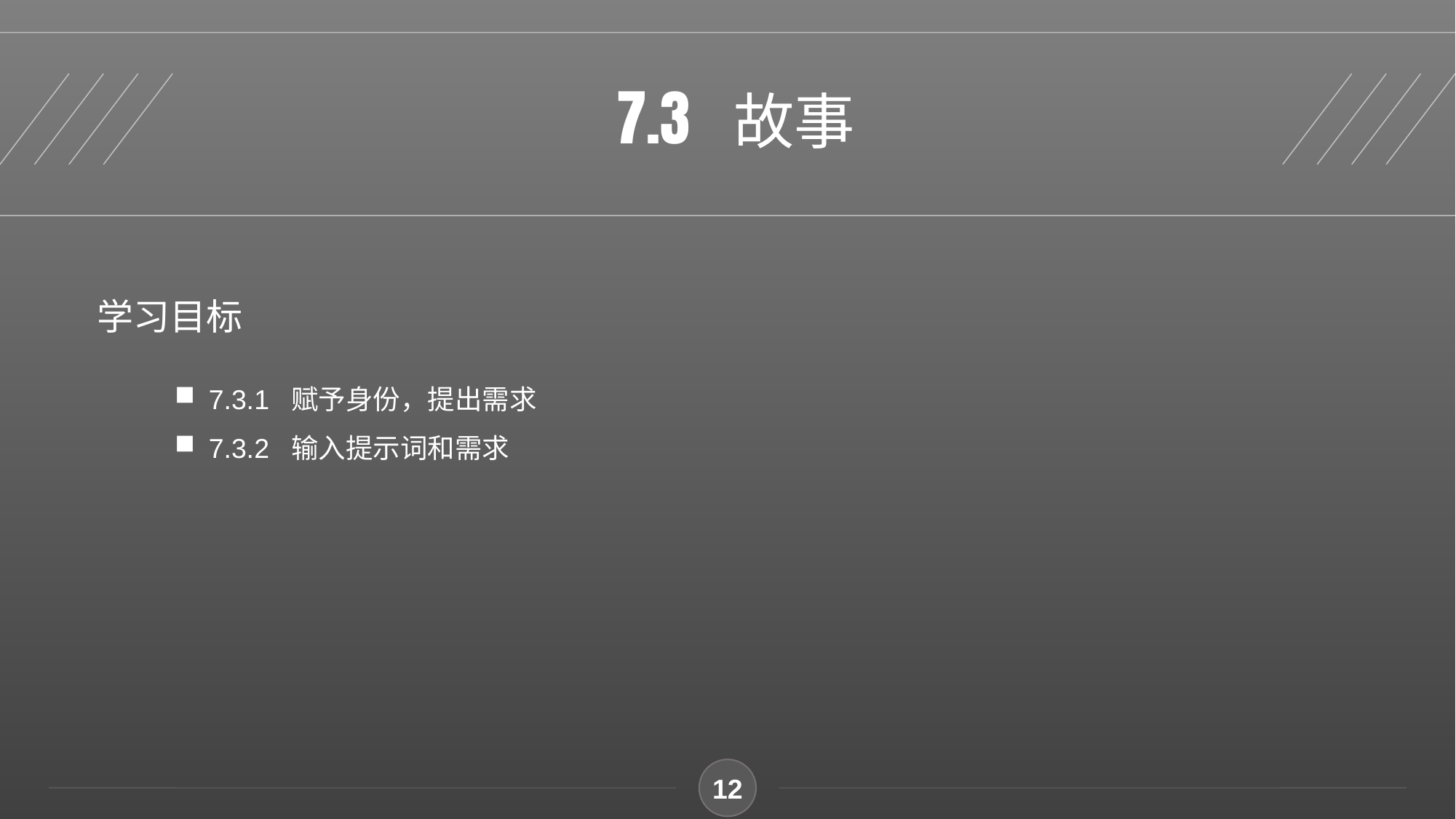

7.3  故事

学习目标
7.3.1  赋予身份，提出需求
7.3.2  输入提示词和需求